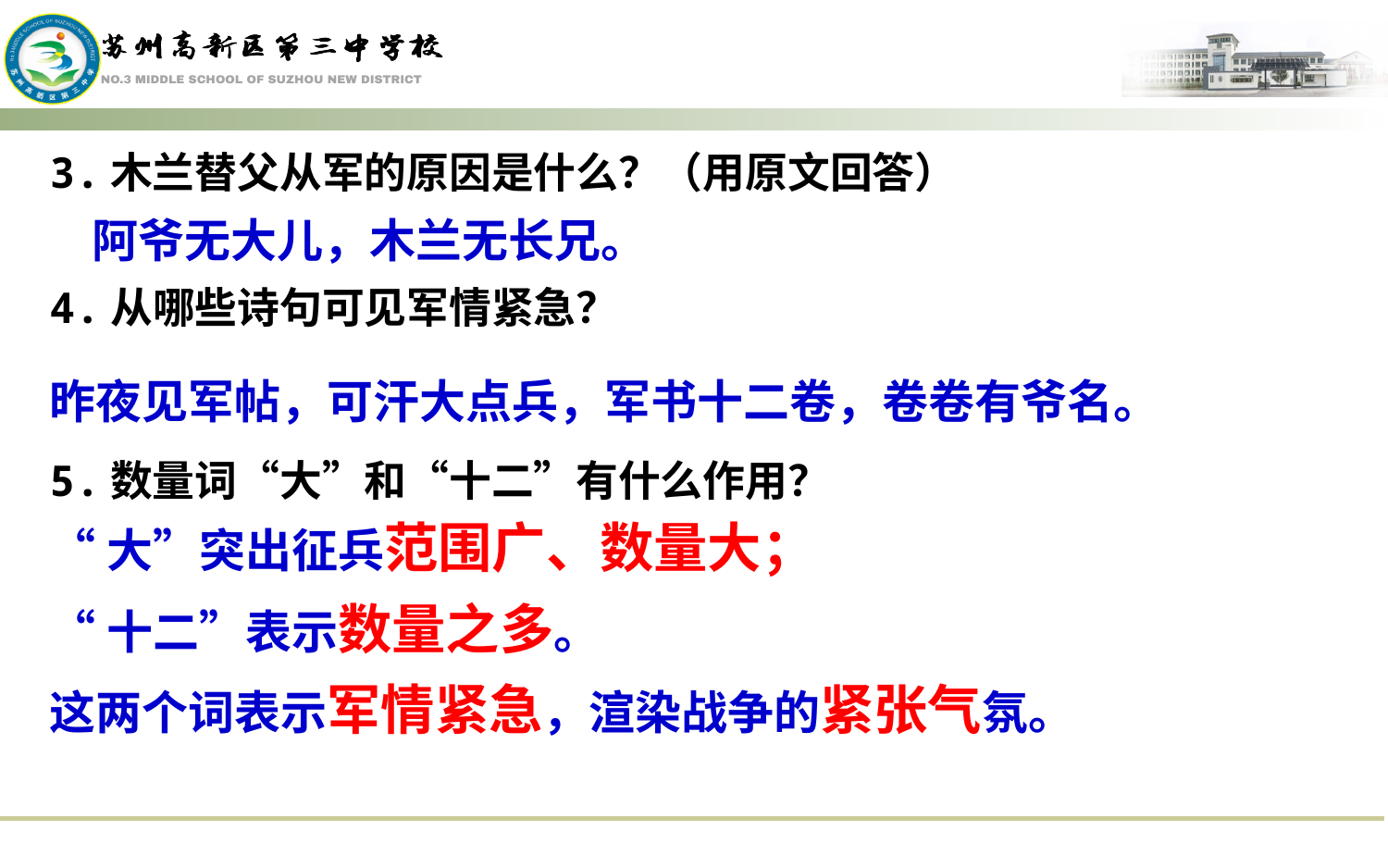

3.木兰替父从军的原因是什么？（用原文回答）
   阿爷无大儿，木兰无长兄。
4.从哪些诗句可见军情紧急？
昨夜见军帖，可汗大点兵，军书十二卷，卷卷有爷名。
5.数量词“大”和“十二”有什么作用？
“大”突出征兵范围广、数量大；
“十二”表示数量之多。
这两个词表示军情紧急，渲染战争的紧张气氛。